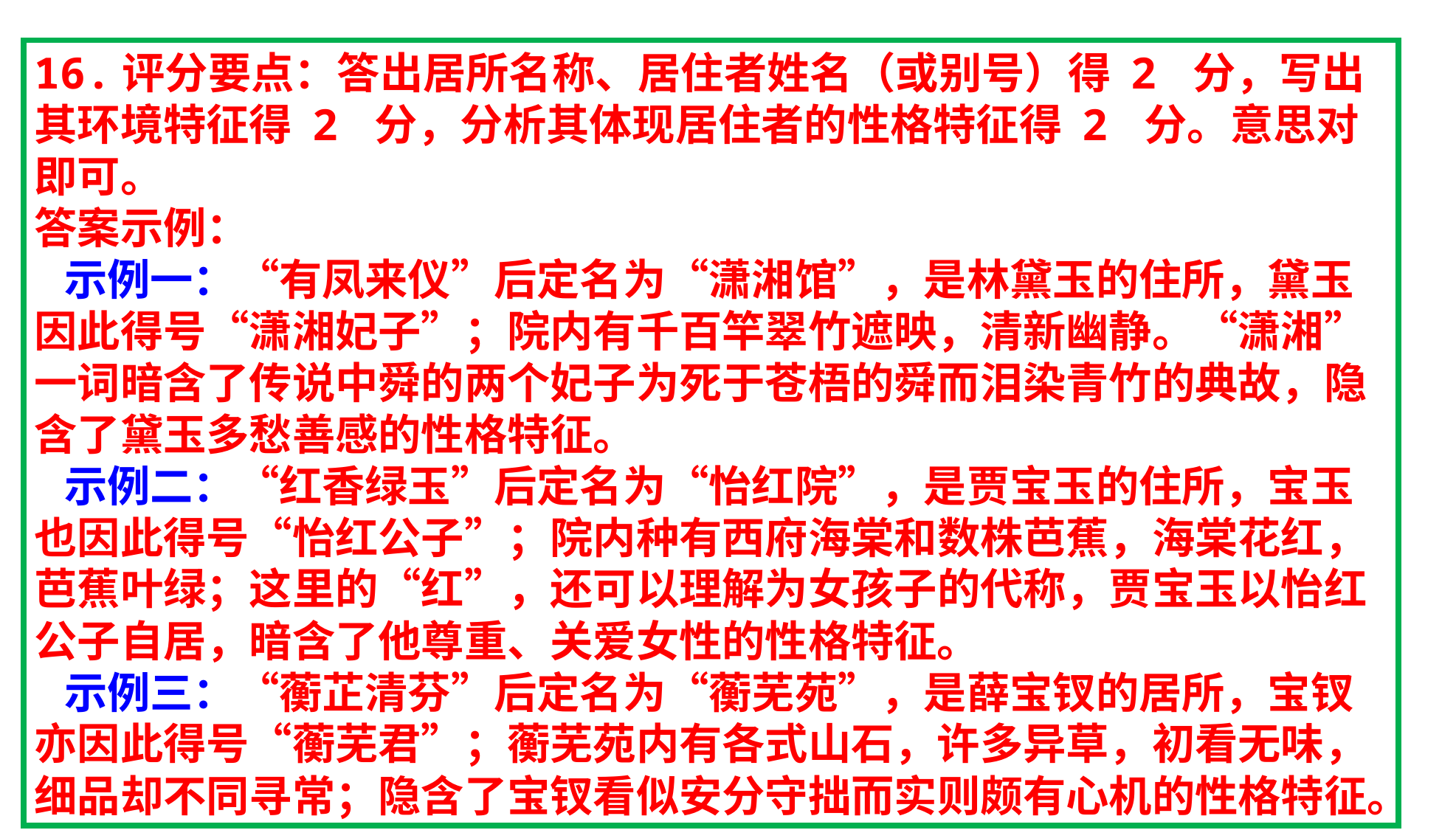

16.评分要点：答出居所名称、居住者姓名（或别号）得 2 分，写出其环境特征得 2 分，分析其体现居住者的性格特征得 2 分。意思对即可。
答案示例：
  示例一：“有凤来仪”后定名为“潇湘馆”，是林黛玉的住所，黛玉因此得号“潇湘妃子”；院内有千百竿翠竹遮映，清新幽静。“潇湘”一词暗含了传说中舜的两个妃子为死于苍梧的舜而泪染青竹的典故，隐含了黛玉多愁善感的性格特征。
  示例二：“红香绿玉”后定名为“怡红院”，是贾宝玉的住所，宝玉也因此得号“怡红公子”；院内种有西府海棠和数株芭蕉，海棠花红，芭蕉叶绿；这里的“红”，还可以理解为女孩子的代称，贾宝玉以怡红公子自居，暗含了他尊重、关爱女性的性格特征。
  示例三：“蘅芷清芬”后定名为“蘅芜苑”，是薛宝钗的居所，宝钗亦因此得号“蘅芜君”；蘅芜苑内有各式山石，许多异草，初看无味，细品却不同寻常；隐含了宝钗看似安分守拙而实则颇有心机的性格特征。